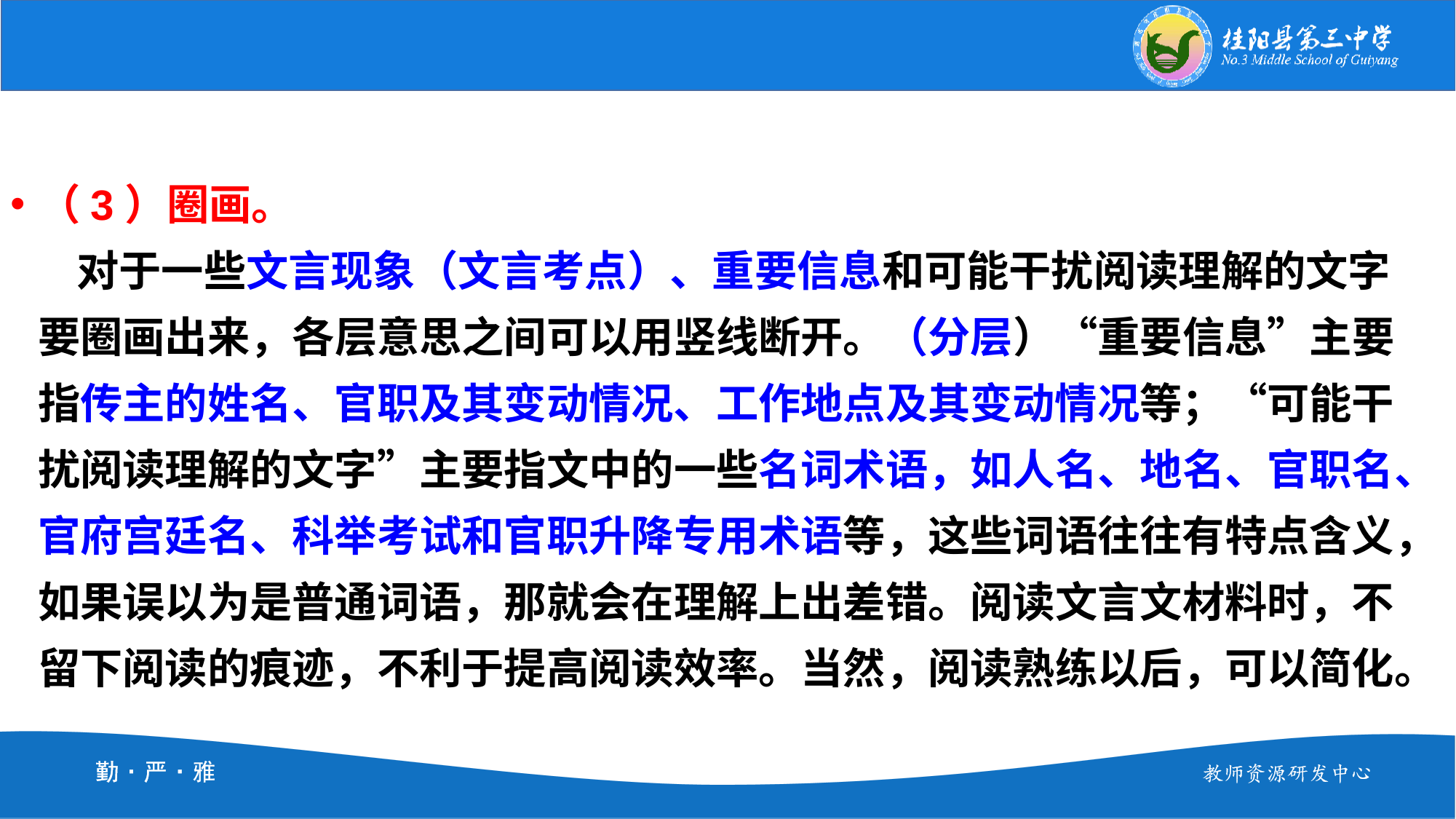

（3）圈画。
    对于一些文言现象（文言考点）、重要信息和可能干扰阅读理解的文字要圈画出来，各层意思之间可以用竖线断开。（分层）“重要信息”主要指传主的姓名、官职及其变动情况、工作地点及其变动情况等；“可能干扰阅读理解的文字”主要指文中的一些名词术语，如人名、地名、官职名、官府宫廷名、科举考试和官职升降专用术语等，这些词语往往有特点含义，如果误以为是普通词语，那就会在理解上出差错。阅读文言文材料时，不留下阅读的痕迹，不利于提高阅读效率。当然，阅读熟练以后，可以简化。